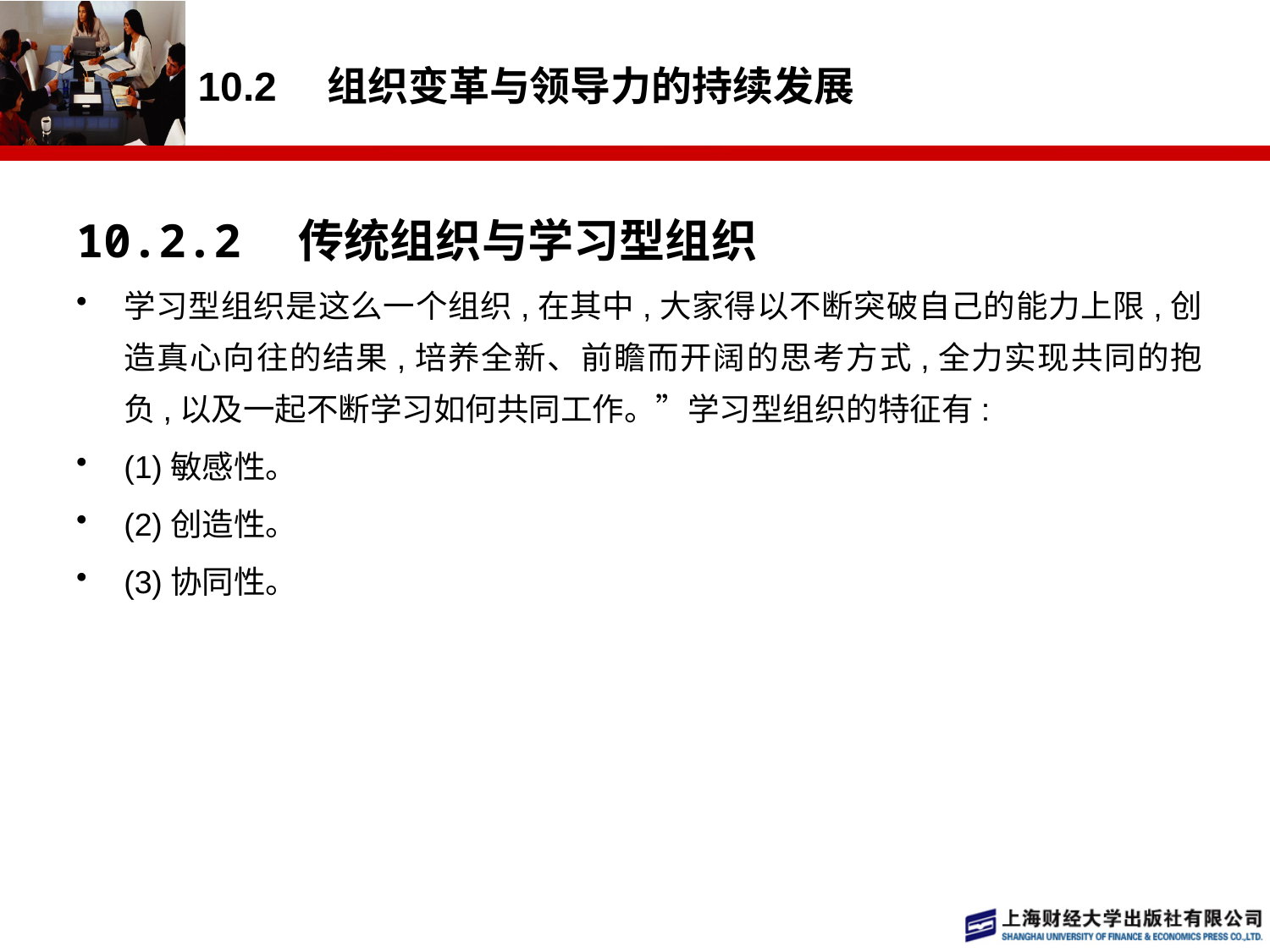

# 10.2　组织变革与领导力的持续发展
10.2.2　传统组织与学习型组织
学习型组织是这么一个组织,在其中,大家得以不断突破自己的能力上限,创造真心向往的结果,培养全新、前瞻而开阔的思考方式,全力实现共同的抱负,以及一起不断学习如何共同工作。”学习型组织的特征有:
(1)敏感性。
(2)创造性。
(3)协同性。